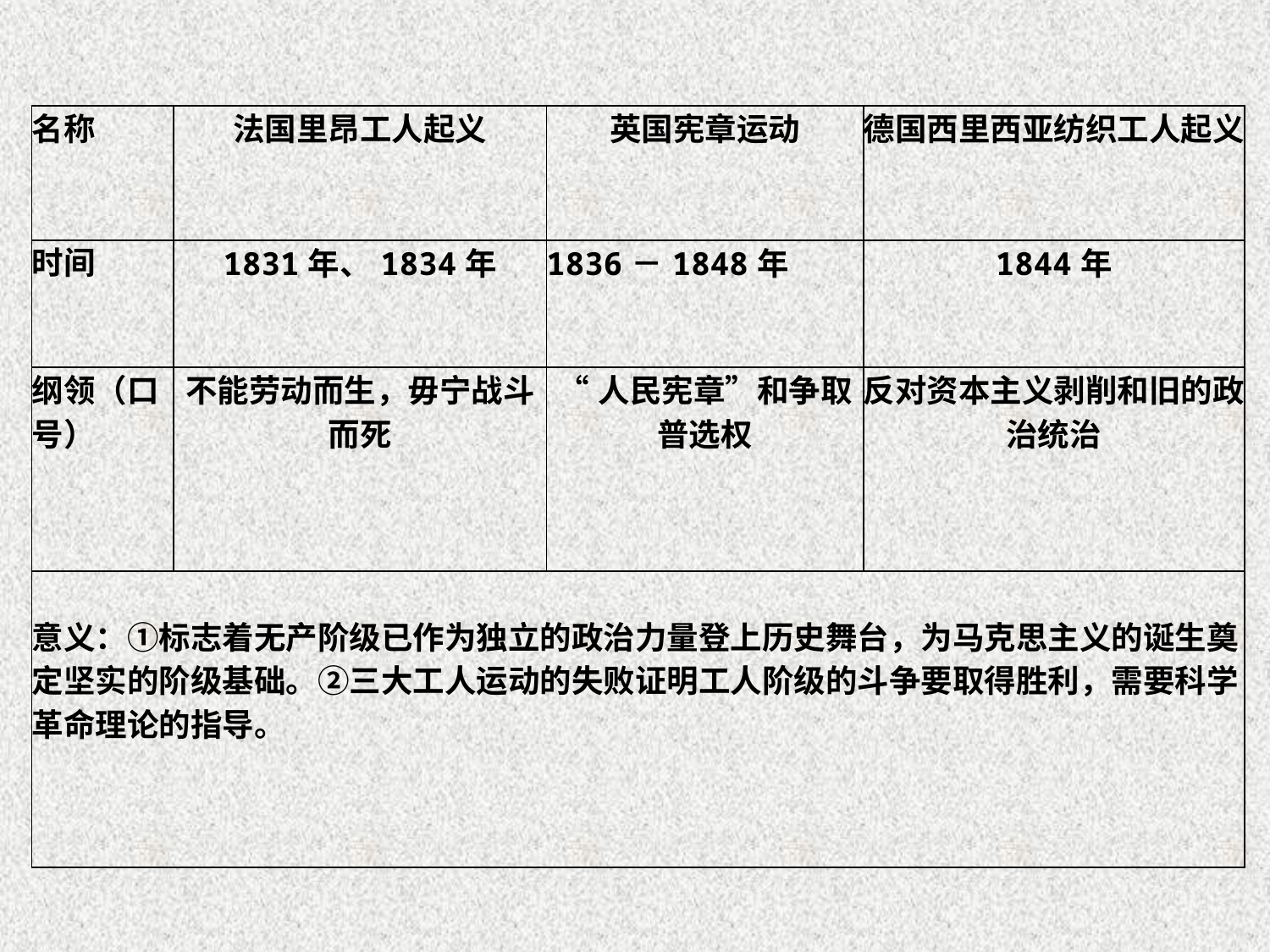

| 名称 | 法国里昂工人起义 | 英国宪章运动 | 德国西里西亚纺织工人起义 |
| --- | --- | --- | --- |
| 时间 | 1831年、1834年 | 1836－1848年 | 1844年 |
| 纲领（口号） | 不能劳动而生，毋宁战斗而死 | “人民宪章”和争取普选权 | 反对资本主义剥削和旧的政治统治 |
| 意义：①标志着无产阶级已作为独立的政治力量登上历史舞台，为马克思主义的诞生奠定坚实的阶级基础。②三大工人运动的失败证明工人阶级的斗争要取得胜利，需要科学革命理论的指导。 |  |  |  |